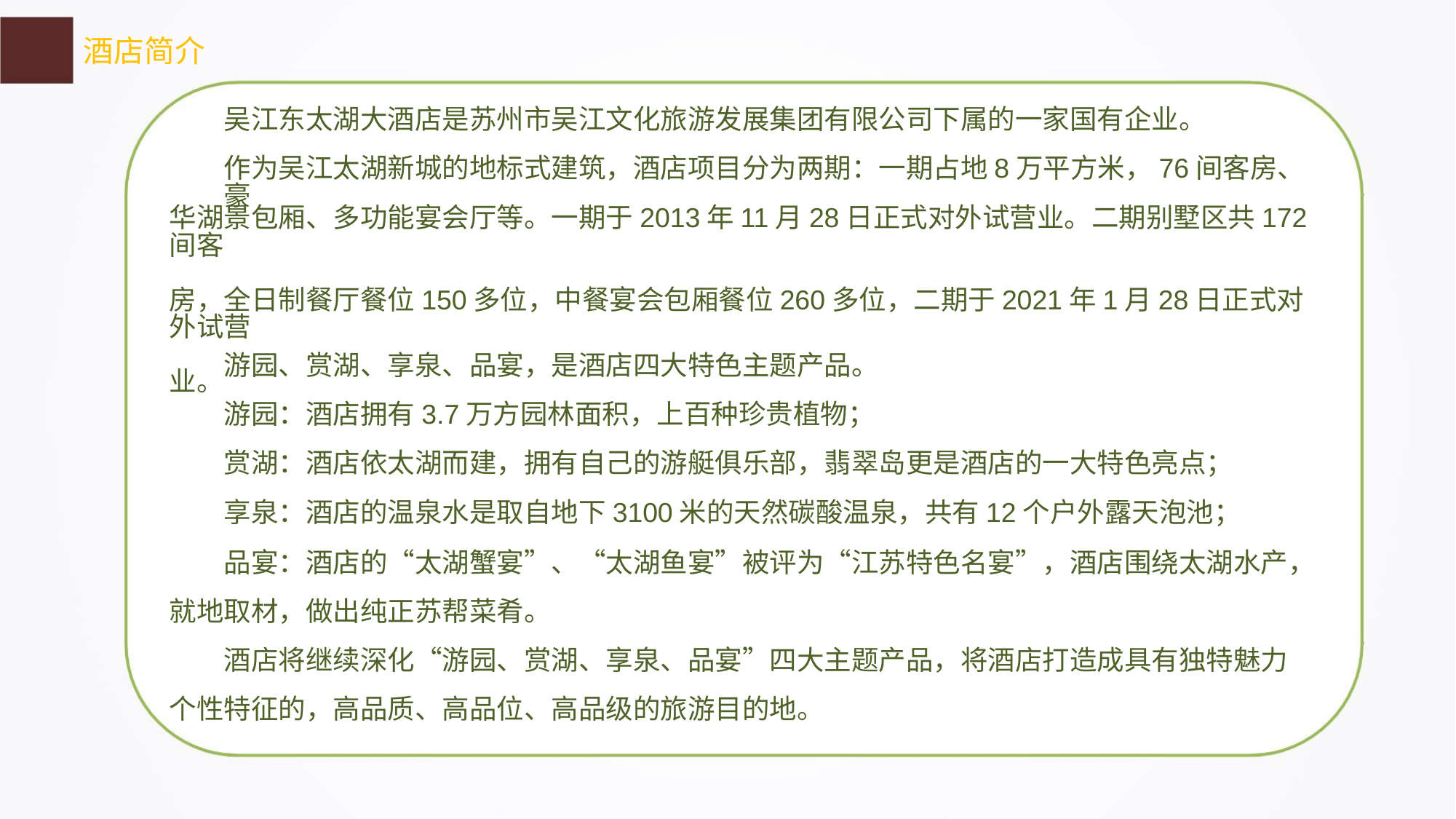

酒店简介
吴江东太湖大酒店是苏州市吴江文化旅游发展集团有限公司下属的一家国有企业。
作为吴江太湖新城的地标式建筑，酒店项目分为两期：一期占地8万平方米，76间客房、豪
华湖景包厢、多功能宴会厅等。一期于2013年11月28日正式对外试营业。二期别墅区共172间客

房，全日制餐厅餐位150多位，中餐宴会包厢餐位260多位，二期于2021年1月28日正式对外试营

业。
游园、赏湖、享泉、品宴，是酒店四大特色主题产品。
游园：酒店拥有3.7万方园林面积，上百种珍贵植物；
赏湖：酒店依太湖而建，拥有自己的游艇俱乐部，翡翠岛更是酒店的一大特色亮点；
享泉：酒店的温泉水是取自地下3100米的天然碳酸温泉，共有12个户外露天泡池；
品宴：酒店的“太湖蟹宴”、“太湖鱼宴”被评为“江苏特色名宴”，酒店围绕太湖水产，
就地取材，做出纯正苏帮菜肴。
酒店将继续深化“游园、赏湖、享泉、品宴”四大主题产品，将酒店打造成具有独特魅力
个性特征的，高品质、高品位、高品级的旅游目的地。